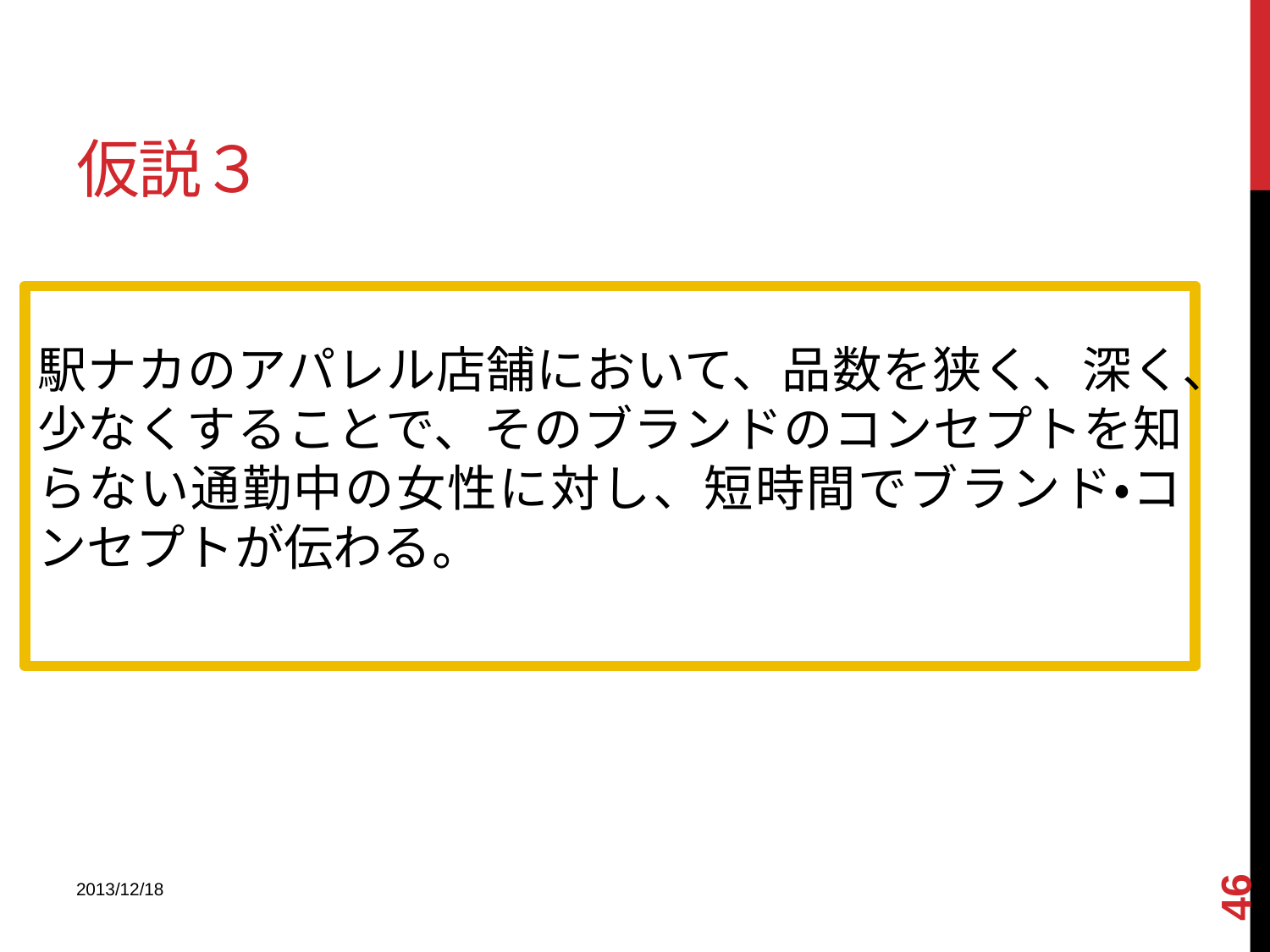

# 仮説３
駅ナカのアパレル店舗において、品数を狭く、深く、少なくすることで、そのブランドのコンセプトを知らない通勤中の女性に対し、短時間でブランド・コンセプトが伝わる。

46
2013/12/18